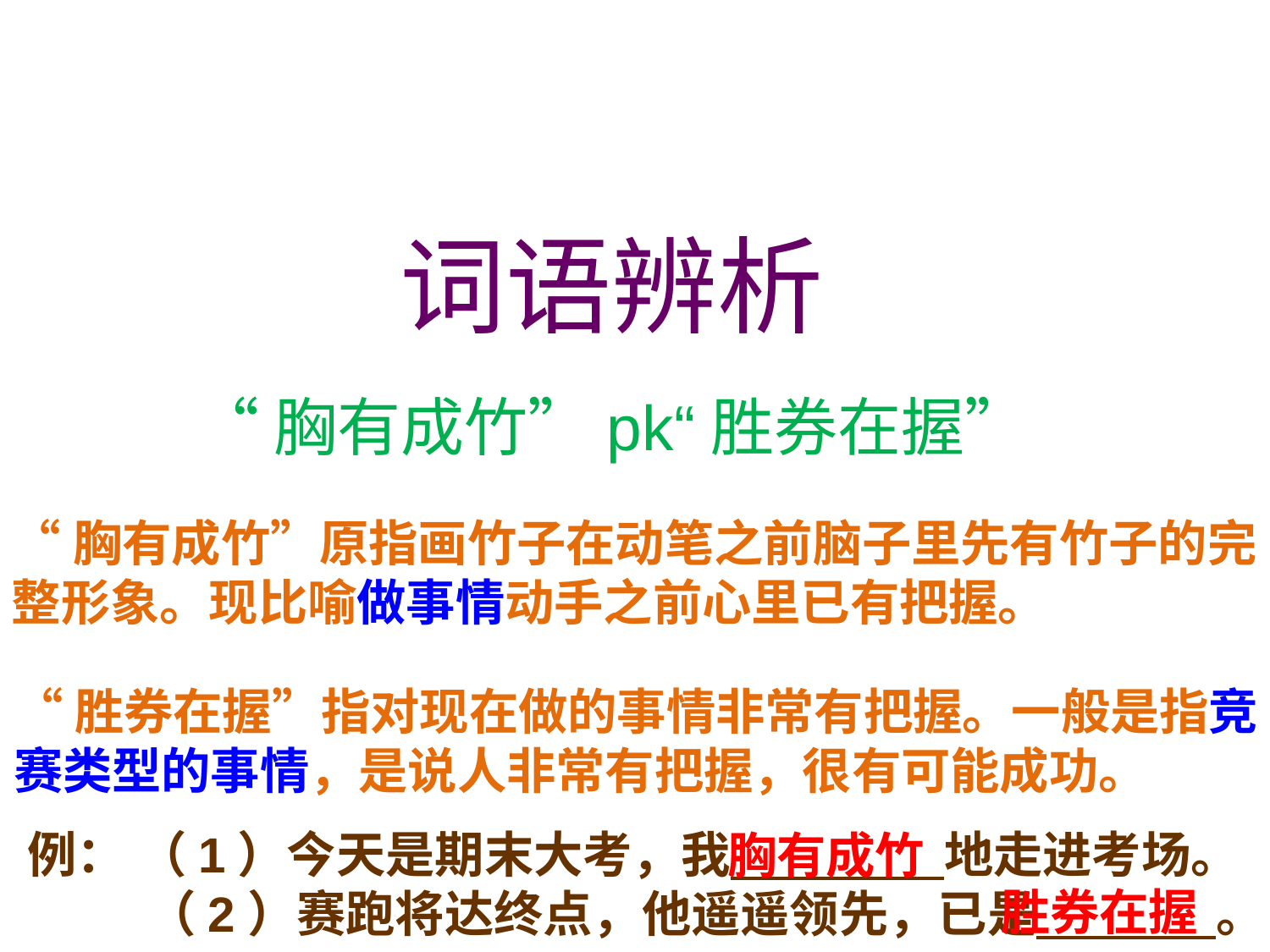

词语辨析
“胸有成竹”pk“胜券在握”
“胸有成竹”原指画竹子在动笔之前脑子里先有竹子的完整形象。现比喻做事情动手之前心里已有把握。
“胜券在握”指对现在做的事情非常有把握。一般是指竞赛类型的事情，是说人非常有把握，很有可能成功。
例： （1）今天是期末大考，我                   地走进考场。
   （2）赛跑将达终点，他遥遥领先，已是                。
胸有成竹
胜券在握